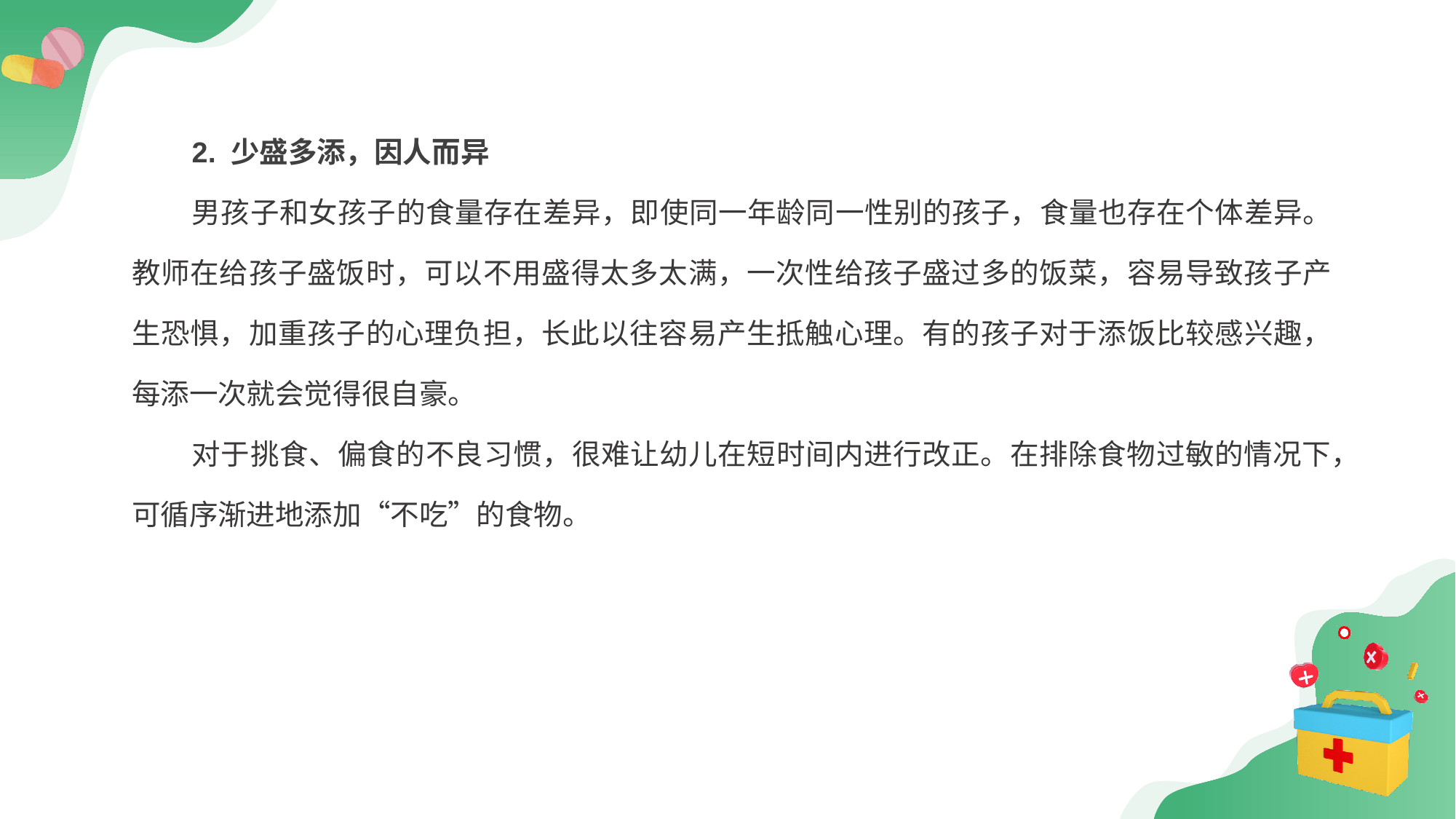

2. 少盛多添，因人而异
男孩子和女孩子的食量存在差异，即使同一年龄同一性别的孩子，食量也存在个体差异。教师在给孩子盛饭时，可以不用盛得太多太满，一次性给孩子盛过多的饭菜，容易导致孩子产生恐惧，加重孩子的心理负担，长此以往容易产生抵触心理。有的孩子对于添饭比较感兴趣，每添一次就会觉得很自豪。
对于挑食、偏食的不良习惯，很难让幼儿在短时间内进行改正。在排除食物过敏的情况下，可循序渐进地添加“不吃”的食物。